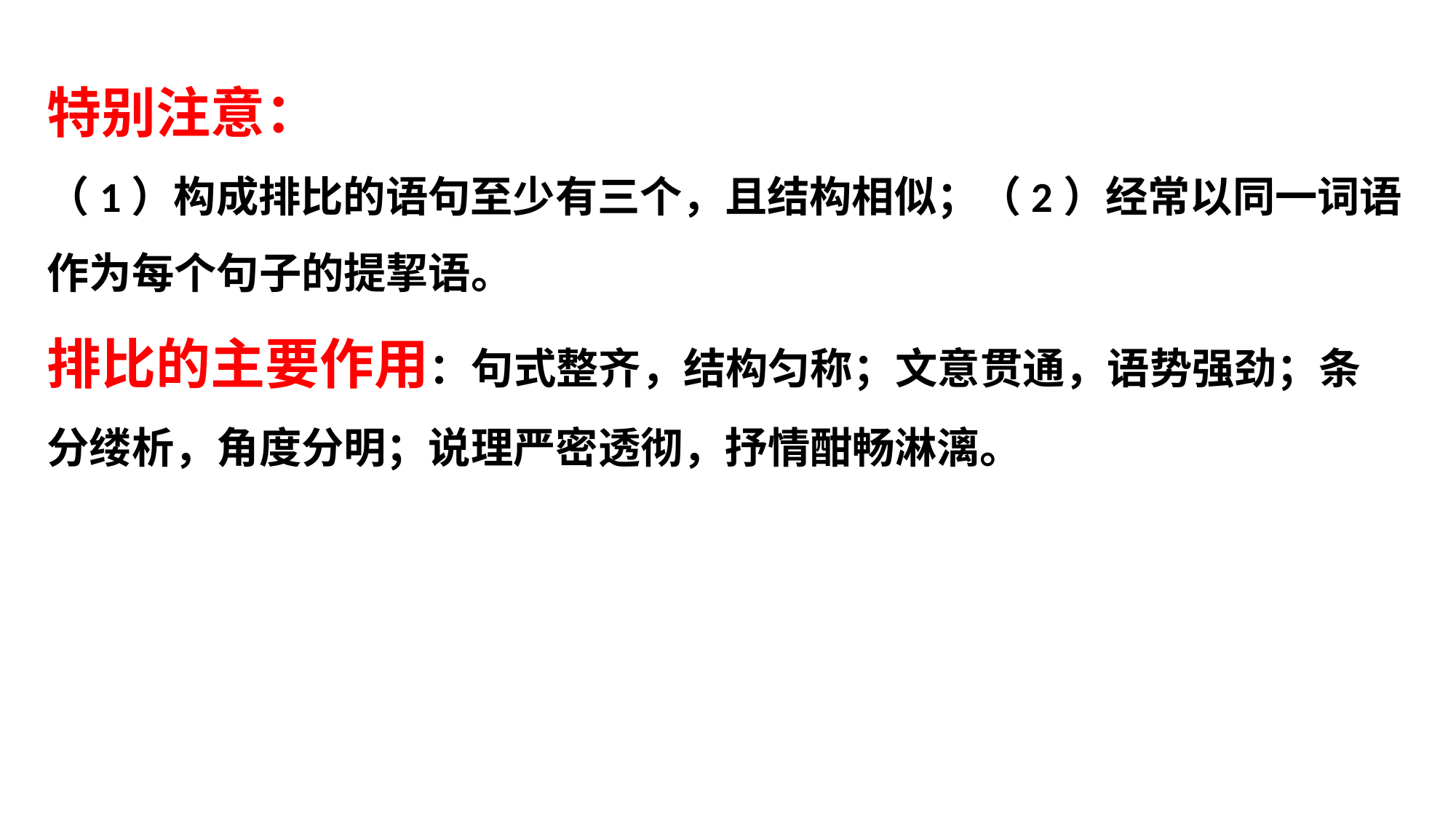

特别注意：
（1）构成排比的语句至少有三个，且结构相似；（2）经常以同一词语作为每个句子的提挈语。
排比的主要作用：句式整齐，结构匀称；文意贯通，语势强劲；条分缕析，角度分明；说理严密透彻，抒情酣畅淋漓。